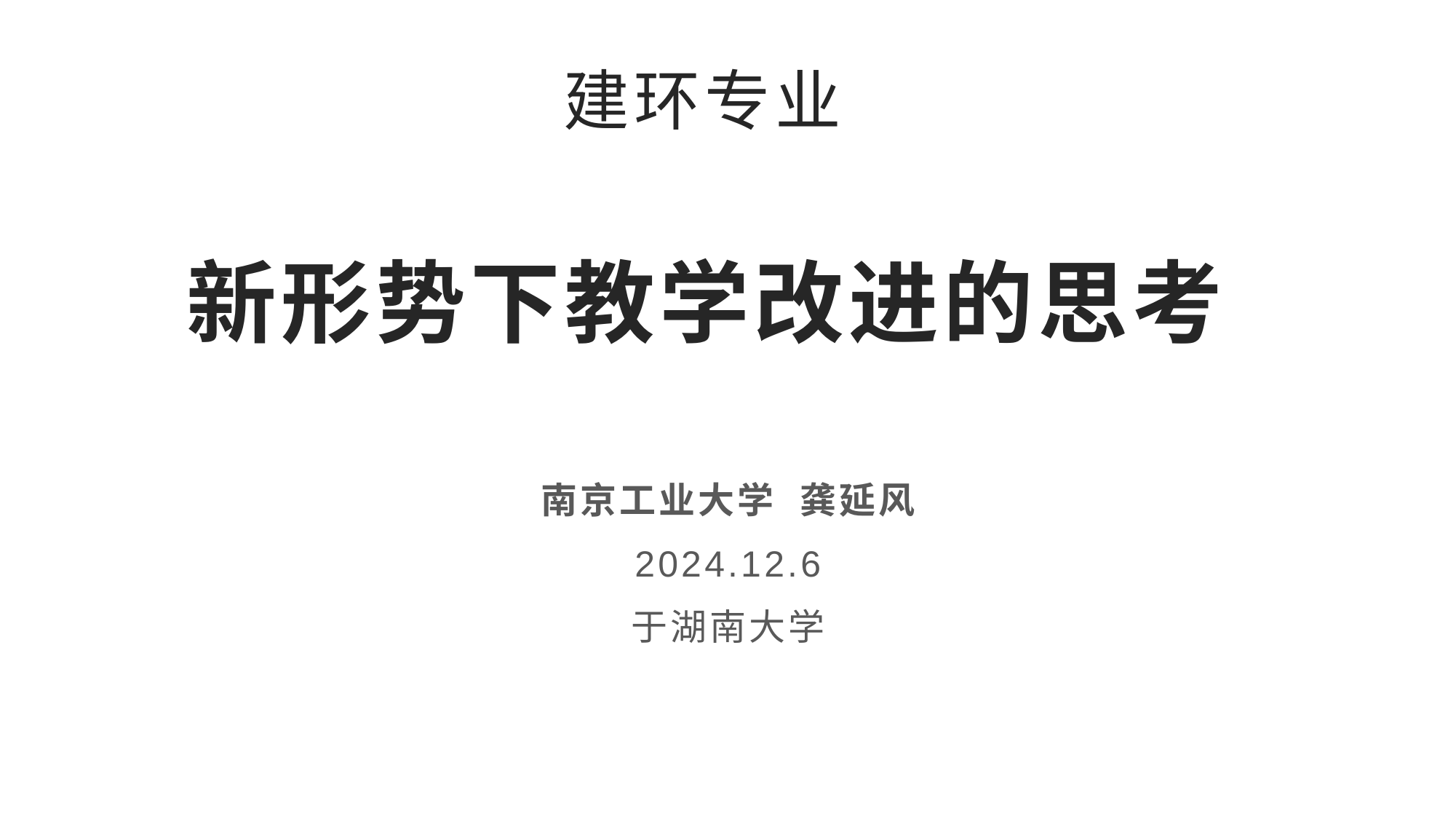

# 建环专业 新形势下教学改进的思考
南京工业大学  龚延风
2024.12.6
于湖南大学